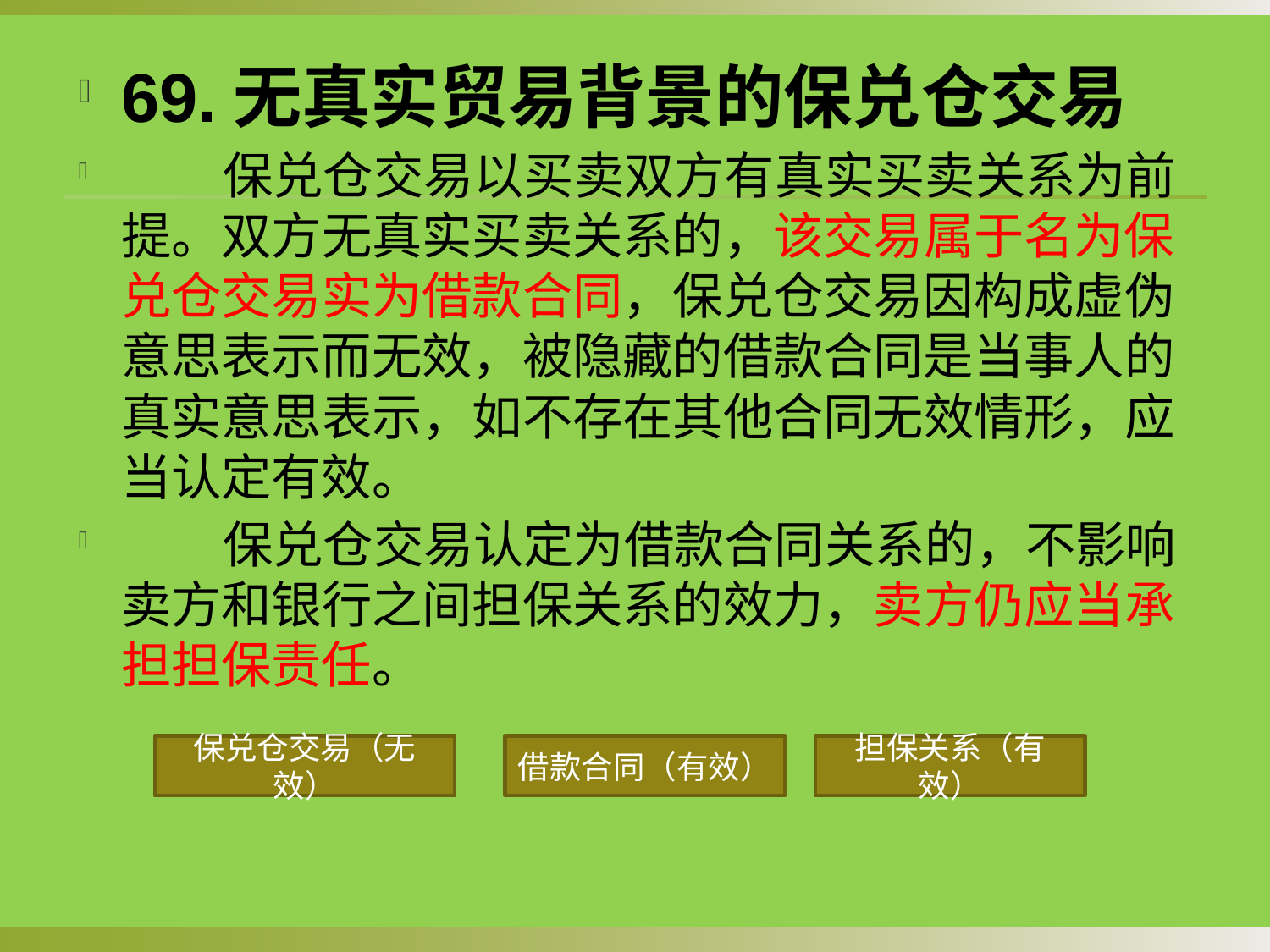

69.无真实贸易背景的保兑仓交易
        保兑仓交易以买卖双方有真实买卖关系为前提。双方无真实买卖关系的，该交易属于名为保兑仓交易实为借款合同，保兑仓交易因构成虚伪意思表示而无效，被隐藏的借款合同是当事人的真实意思表示，如不存在其他合同无效情形，应当认定有效。
        保兑仓交易认定为借款合同关系的，不影响卖方和银行之间担保关系的效力，卖方仍应当承担担保责任。

保兑仓交易（无效）
借款合同（有效）
担保关系（有效）